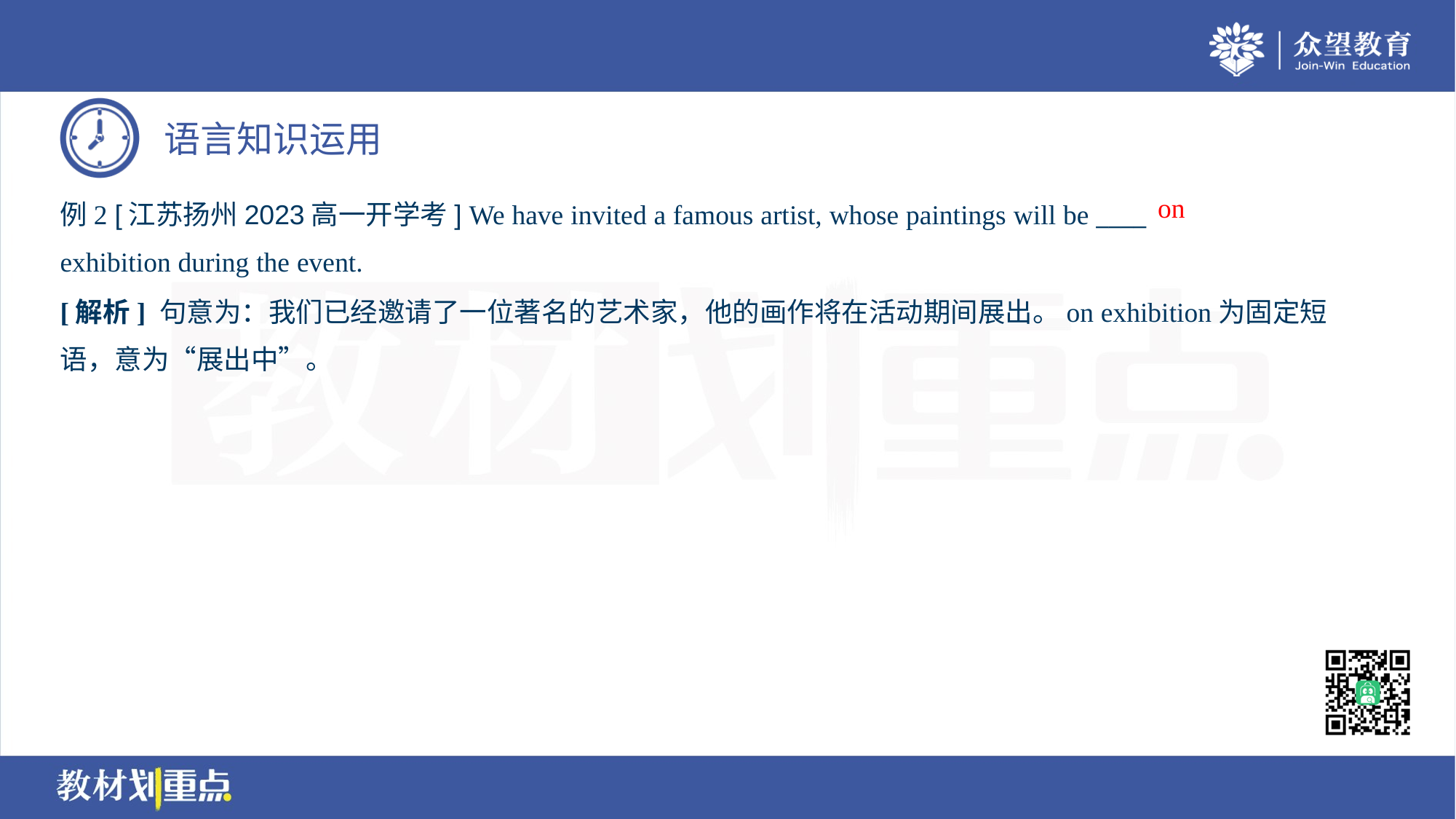

on
例2 [江苏扬州2023高一开学考] We have invited a famous artist, whose paintings will be ____
exhibition during the event.
[解析] 句意为：我们已经邀请了一位著名的艺术家，他的画作将在活动期间展出。on exhibition为固定短
语，意为“展出中”。